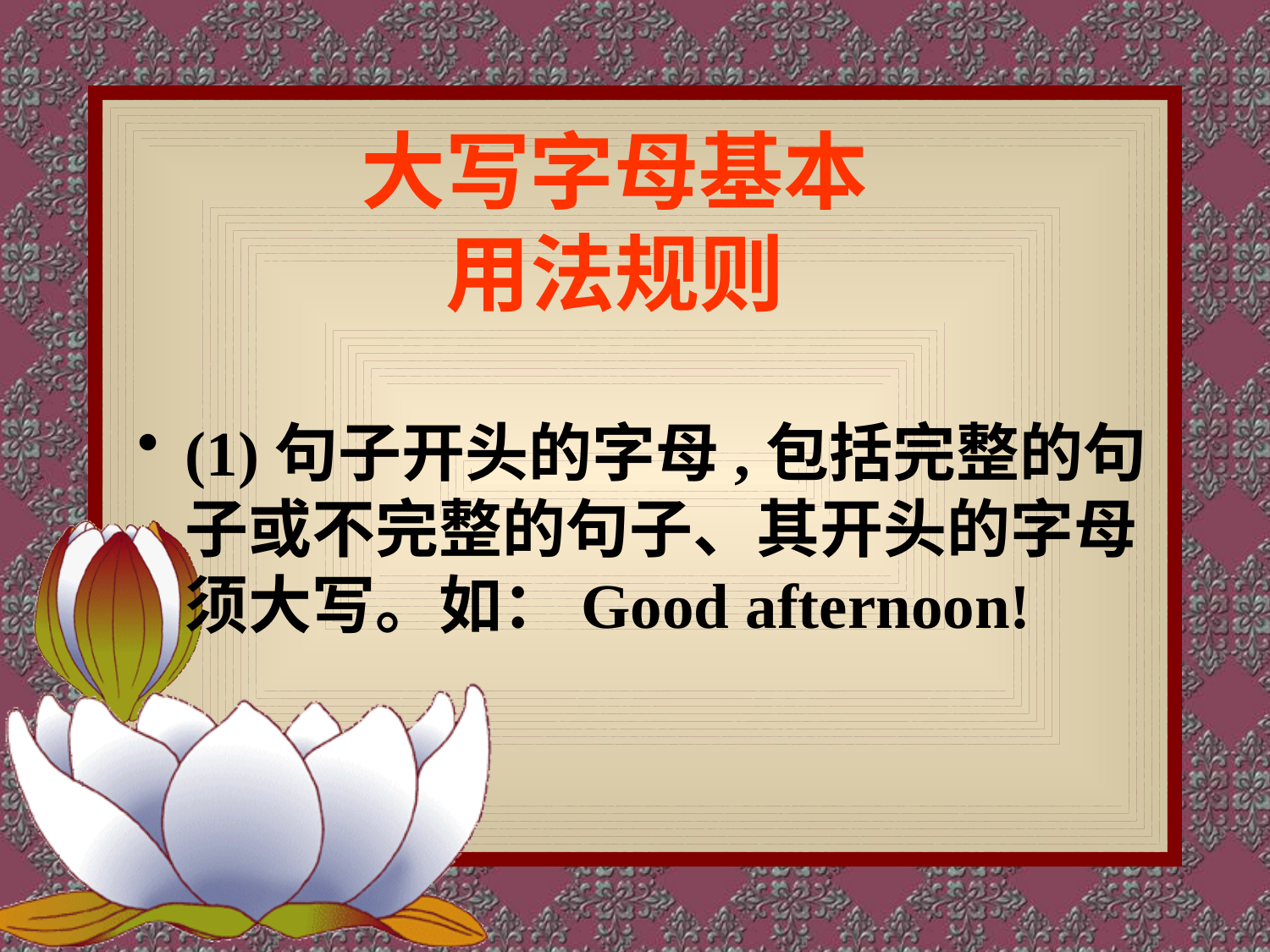

# 大写字母基本 用法规则
(1)句子开头的字母,包括完整的句子或不完整的句子、其开头的字母须大写。如：Good afternoon!